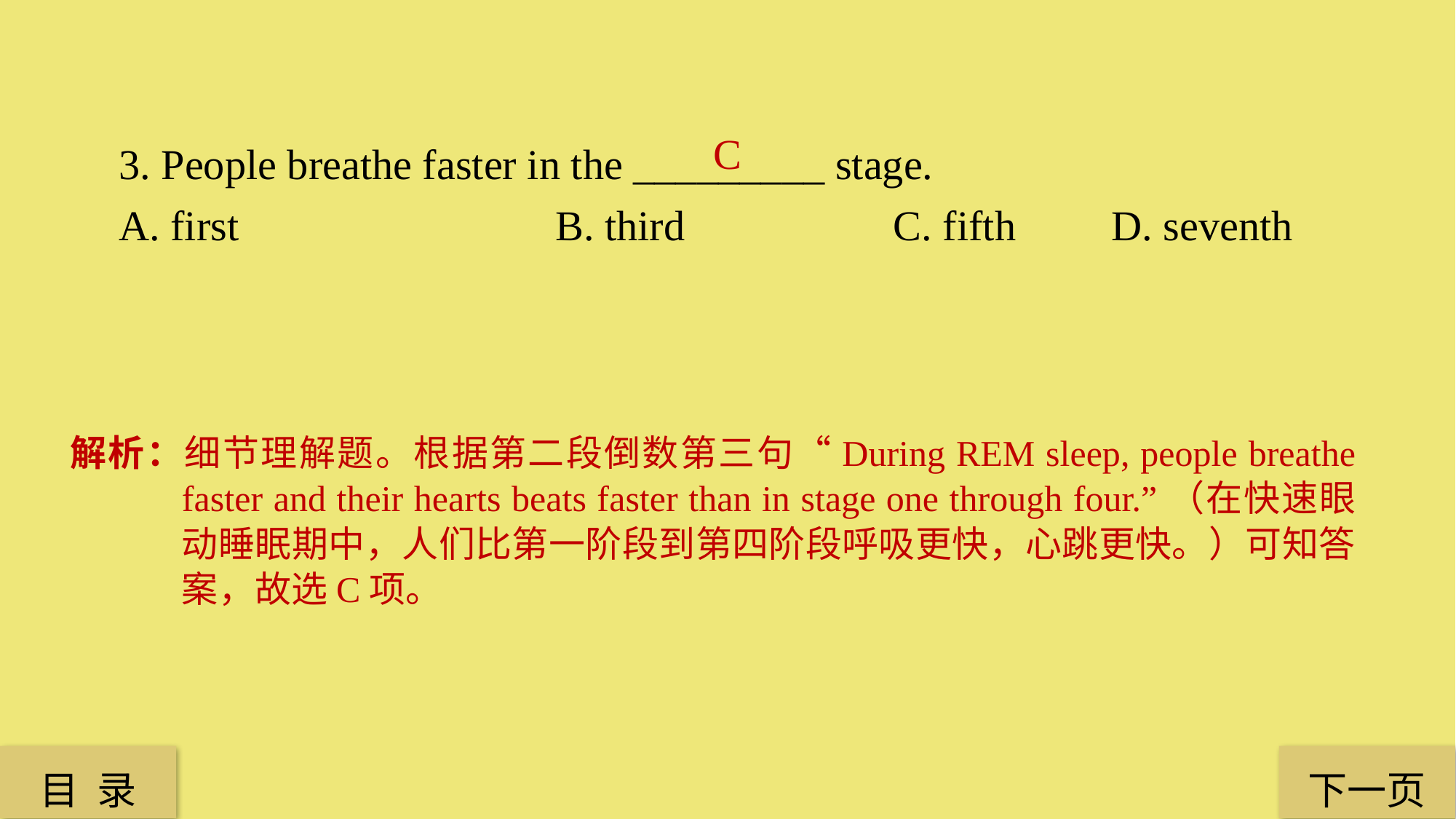

3. People breathe faster in the _________ stage.
A. first 	 	 	B. third 	 	 C. fifth 	 D. seventh
C
解析：细节理解题。根据第二段倒数第三句“During REM sleep, people breathe faster and their hearts beats faster than in stage one through four.”（在快速眼动睡眠期中，人们比第一阶段到第四阶段呼吸更快，心跳更快。）可知答案，故选C项。